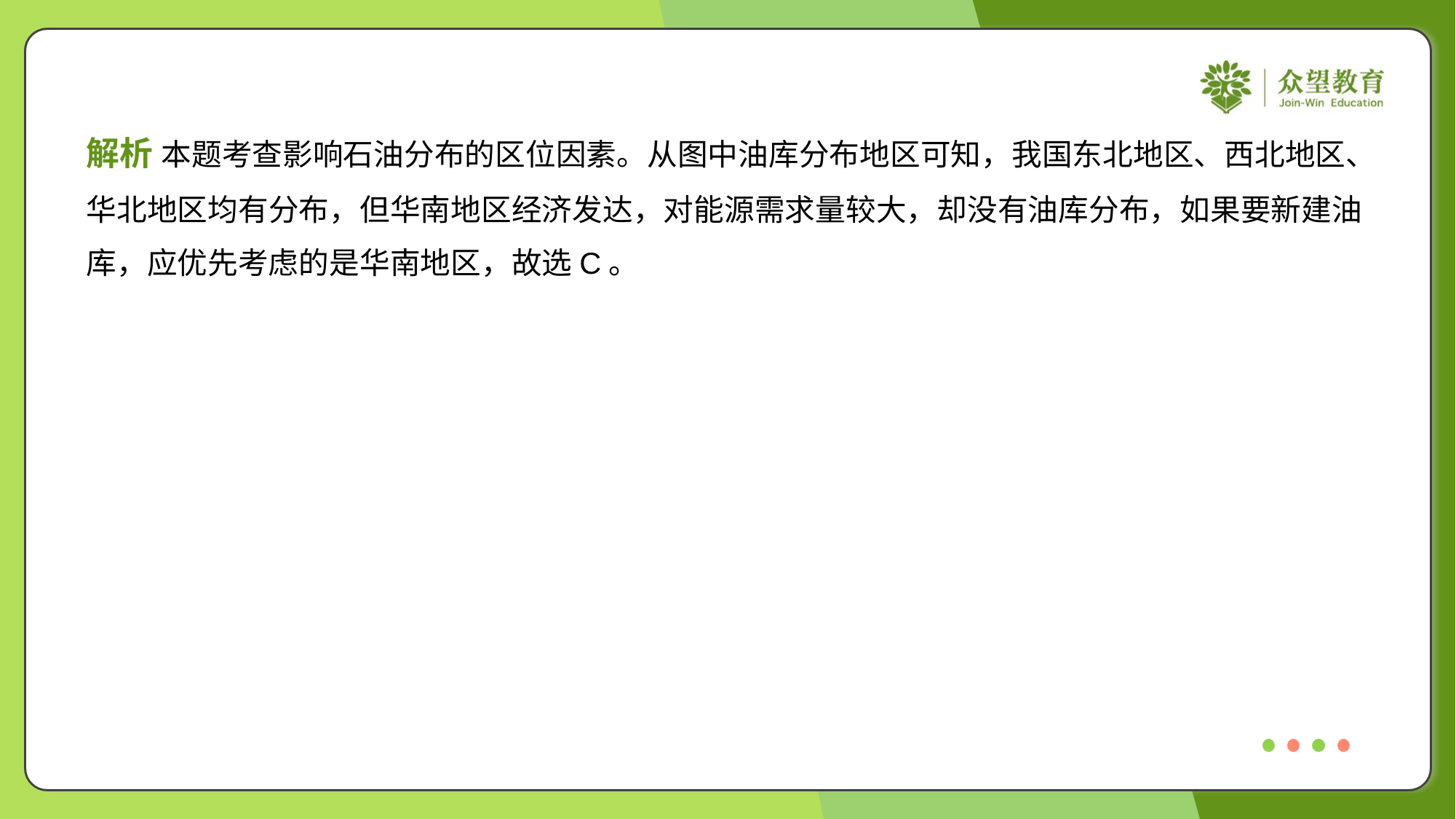

解析 本题考查影响石油分布的区位因素。从图中油库分布地区可知，我国东北地区、西北地区、
华北地区均有分布，但华南地区经济发达，对能源需求量较大，却没有油库分布，如果要新建油
库，应优先考虑的是华南地区，故选C。